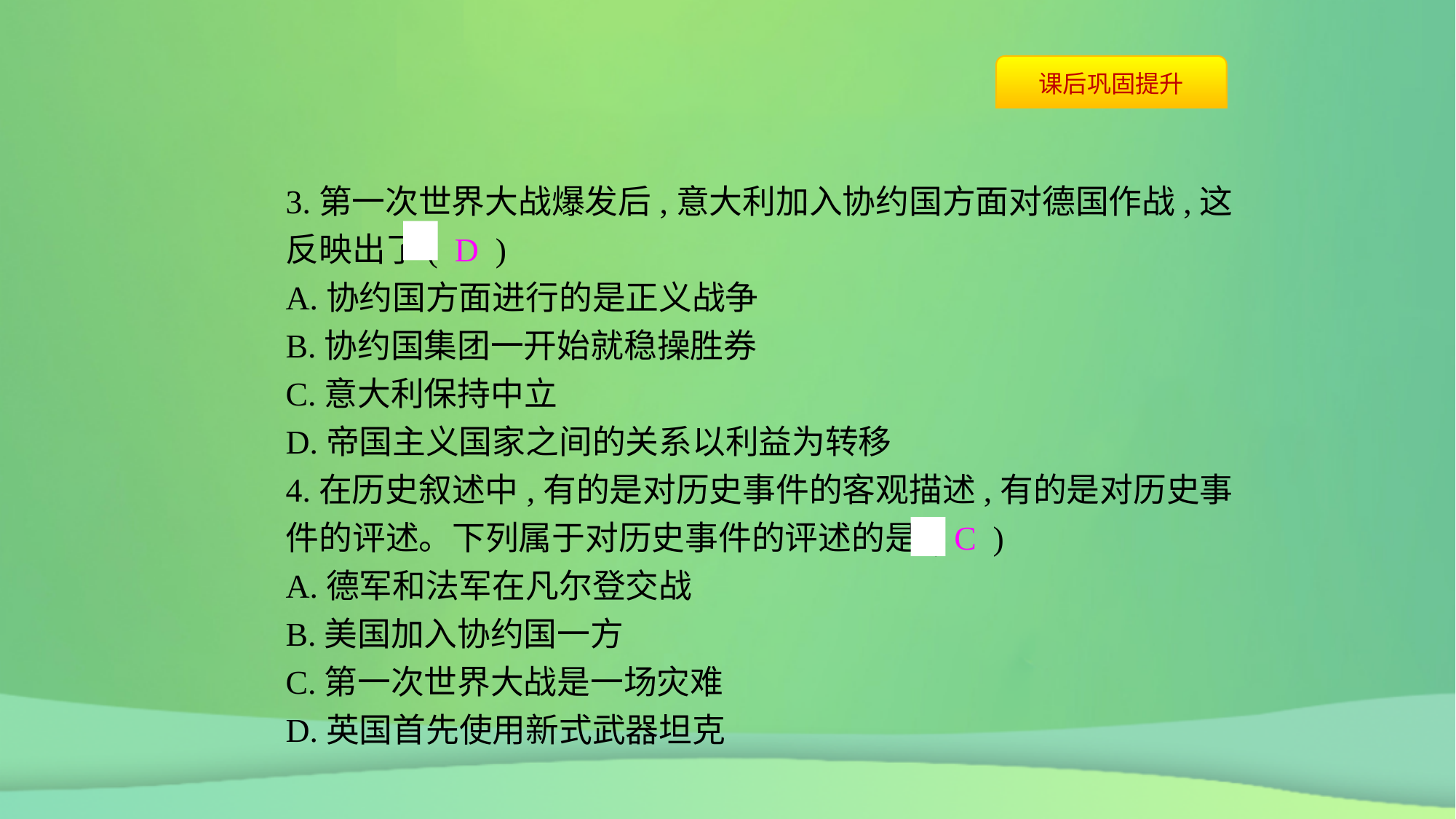

3.第一次世界大战爆发后,意大利加入协约国方面对德国作战,这反映出了(  D  )
A.协约国方面进行的是正义战争
B.协约国集团一开始就稳操胜券
C.意大利保持中立
D.帝国主义国家之间的关系以利益为转移
4.在历史叙述中,有的是对历史事件的客观描述,有的是对历史事件的评述。下列属于对历史事件的评述的是(  C  )
A.德军和法军在凡尔登交战
B.美国加入协约国一方
C.第一次世界大战是一场灾难
D.英国首先使用新式武器坦克